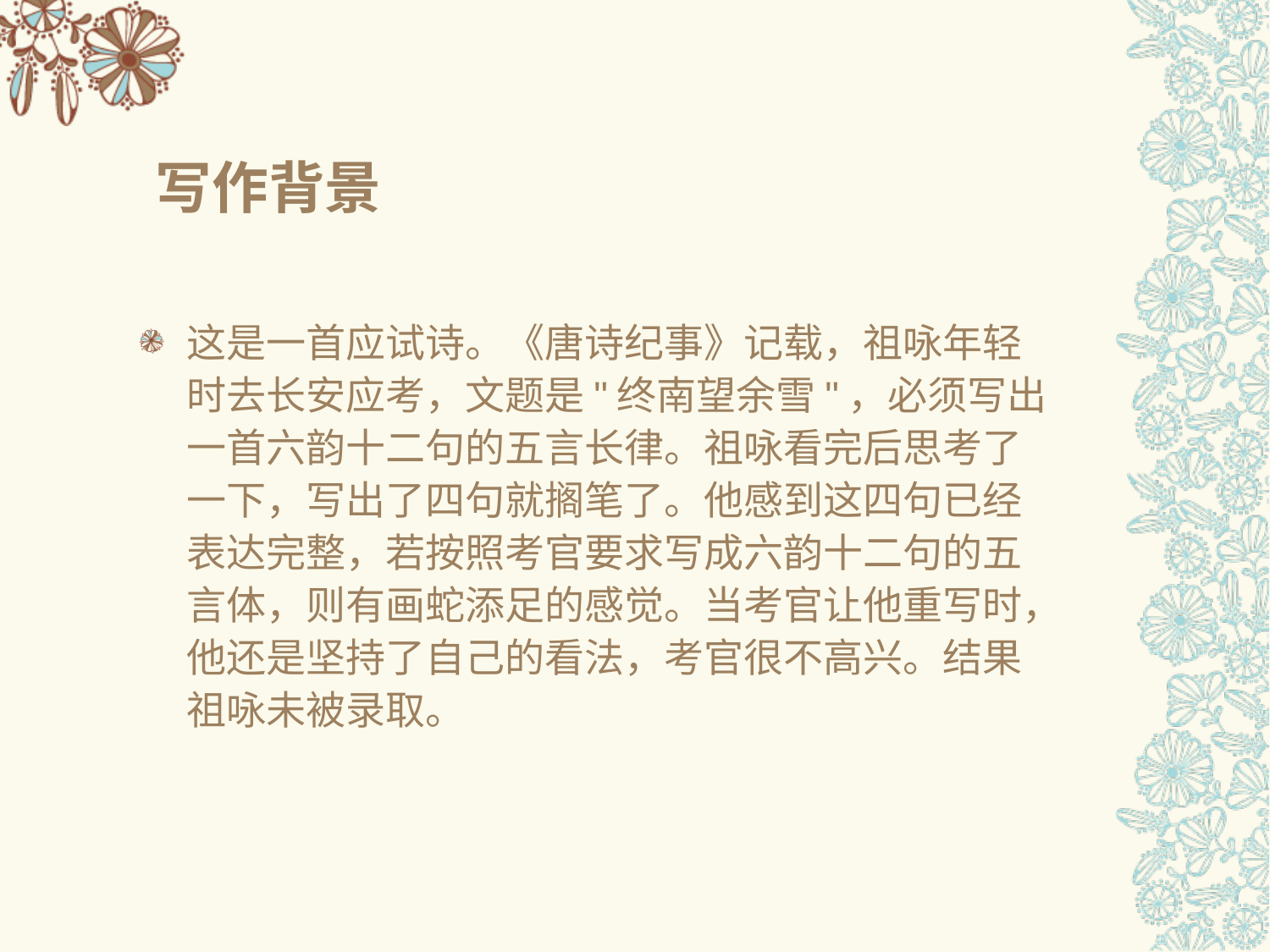

# 写作背景
这是一首应试诗。《唐诗纪事》记载，祖咏年轻时去长安应考，文题是"终南望余雪"，必须写出一首六韵十二句的五言长律。祖咏看完后思考了一下，写出了四句就搁笔了。他感到这四句已经表达完整，若按照考官要求写成六韵十二句的五言体，则有画蛇添足的感觉。当考官让他重写时，他还是坚持了自己的看法，考官很不高兴。结果祖咏未被录取。